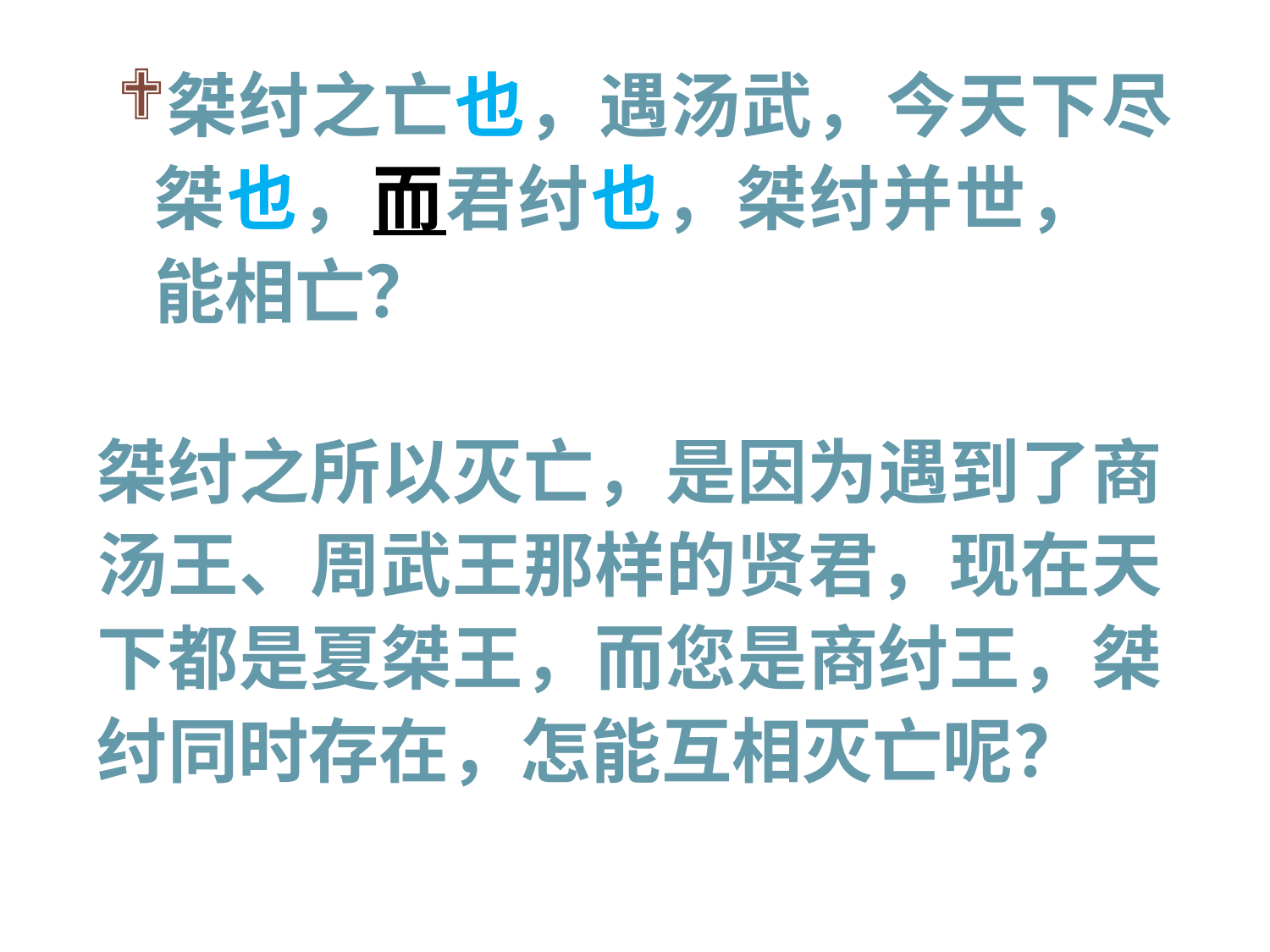

桀纣之亡也，遇汤武，今天下尽桀也，而君纣也，桀纣并世，焉能相亡？
桀纣之所以灭亡，是因为遇到了商汤王、周武王那样的贤君，现在天下都是夏桀王，而您是商纣王，桀纣同时存在，怎能互相灭亡呢？
#
